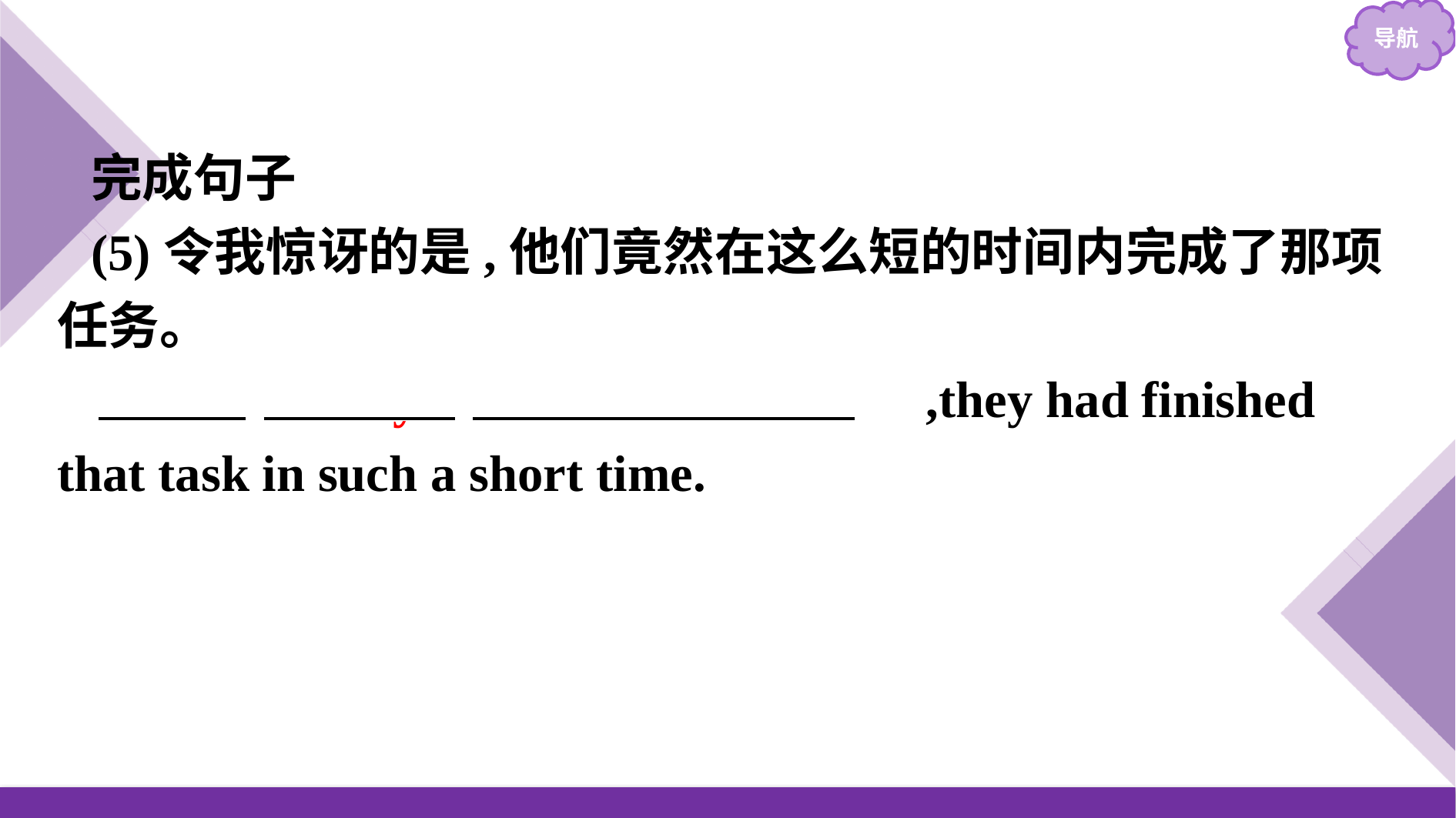

完成句子
(5)令我惊讶的是,他们竟然在这么短的时间内完成了那项任务。
　To　 　my　 　astonishment　,they had finished that task in such a short time.